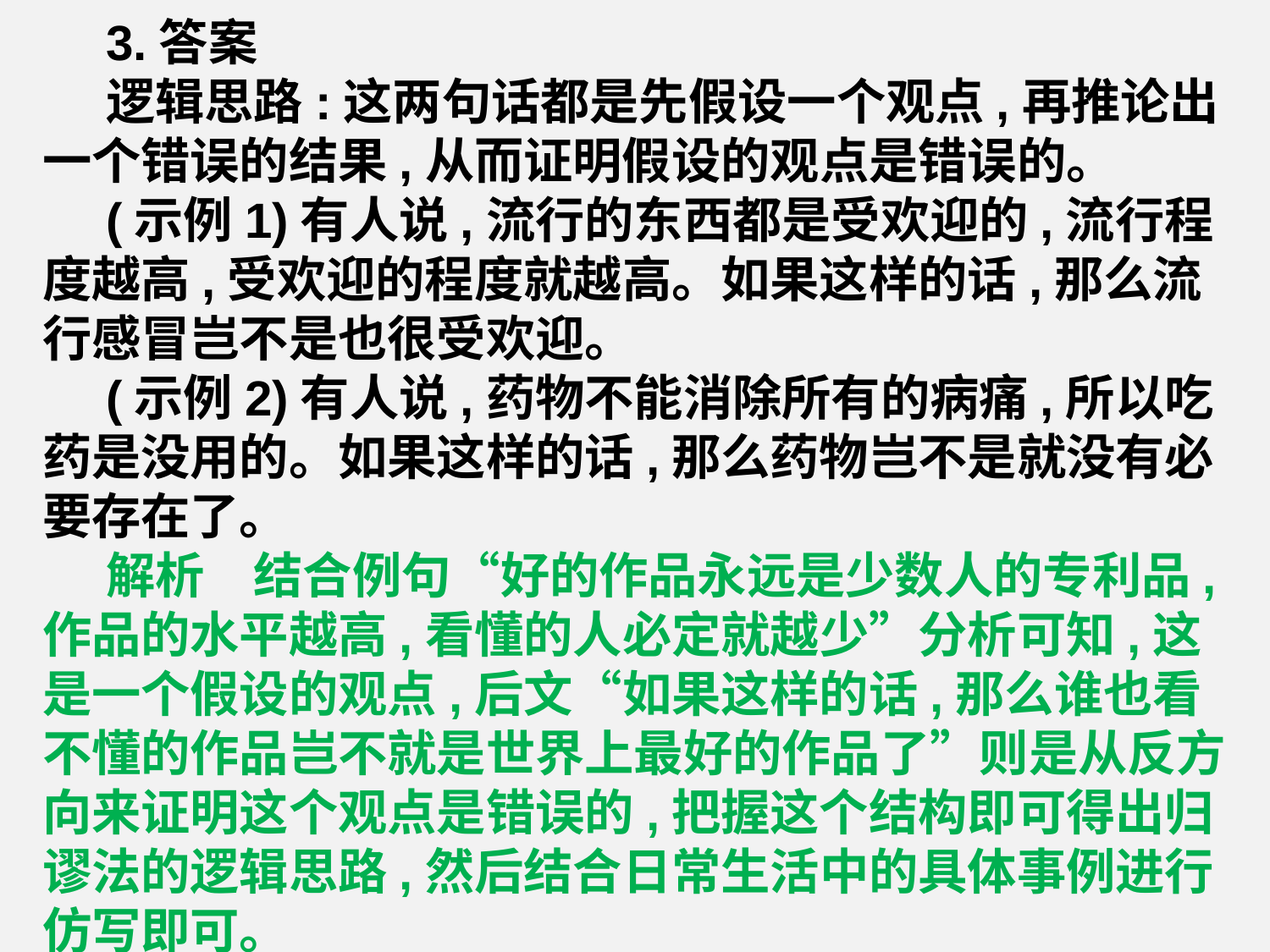

3.答案
逻辑思路:这两句话都是先假设一个观点,再推论出一个错误的结果,从而证明假设的观点是错误的。
(示例1)有人说,流行的东西都是受欢迎的,流行程度越高,受欢迎的程度就越高。如果这样的话,那么流行感冒岂不是也很受欢迎。
(示例2)有人说,药物不能消除所有的病痛,所以吃药是没用的。如果这样的话,那么药物岂不是就没有必要存在了。
解析　结合例句“好的作品永远是少数人的专利品,作品的水平越高,看懂的人必定就越少”分析可知,这是一个假设的观点,后文“如果这样的话,那么谁也看不懂的作品岂不就是世界上最好的作品了”则是从反方向来证明这个观点是错误的,把握这个结构即可得出归谬法的逻辑思路,然后结合日常生活中的具体事例进行仿写即可。